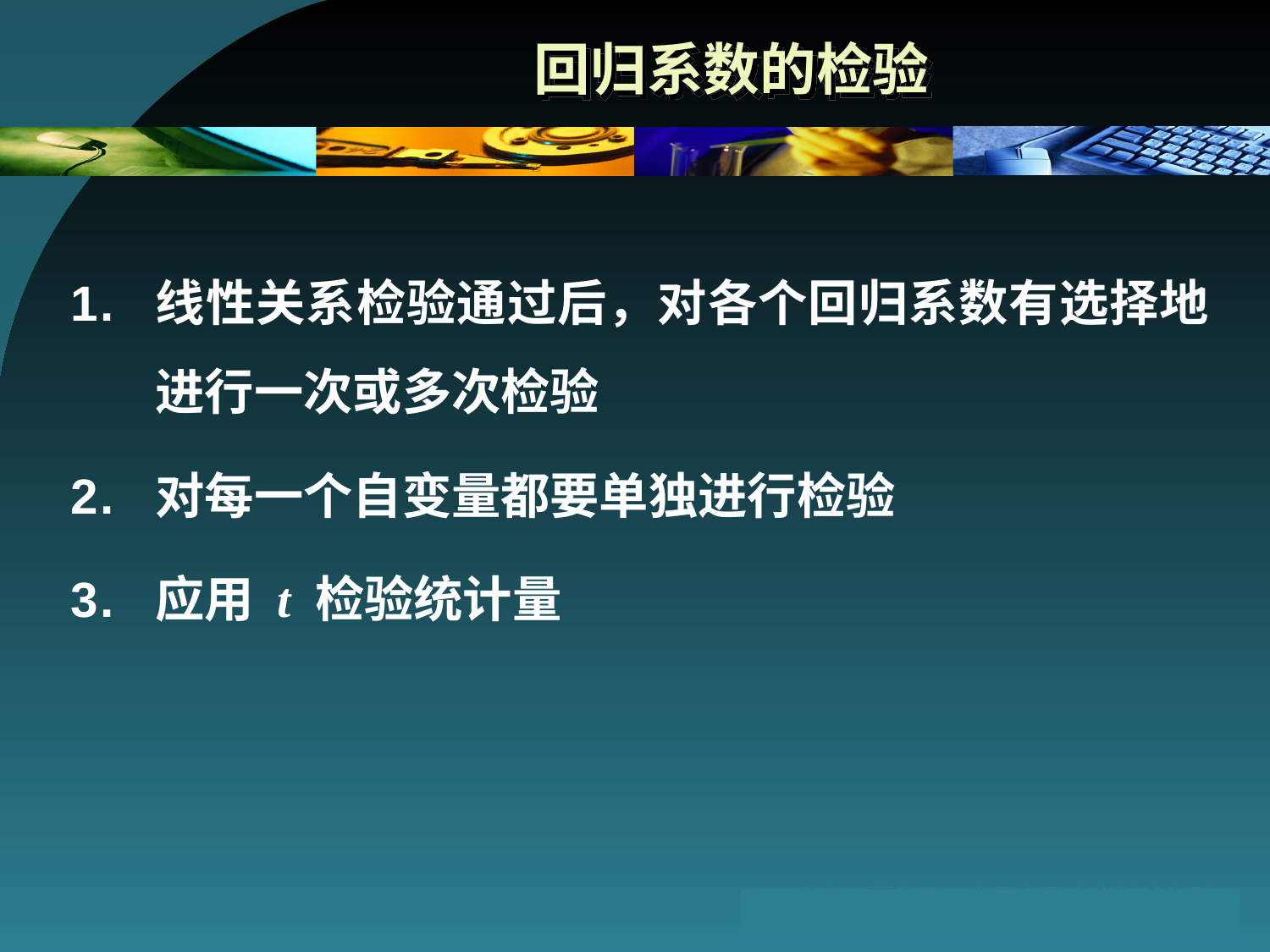

# 回归系数的检验
线性关系检验通过后，对各个回归系数有选择地进行一次或多次检验
对每一个自变量都要单独进行检验
应用 t 检验统计量